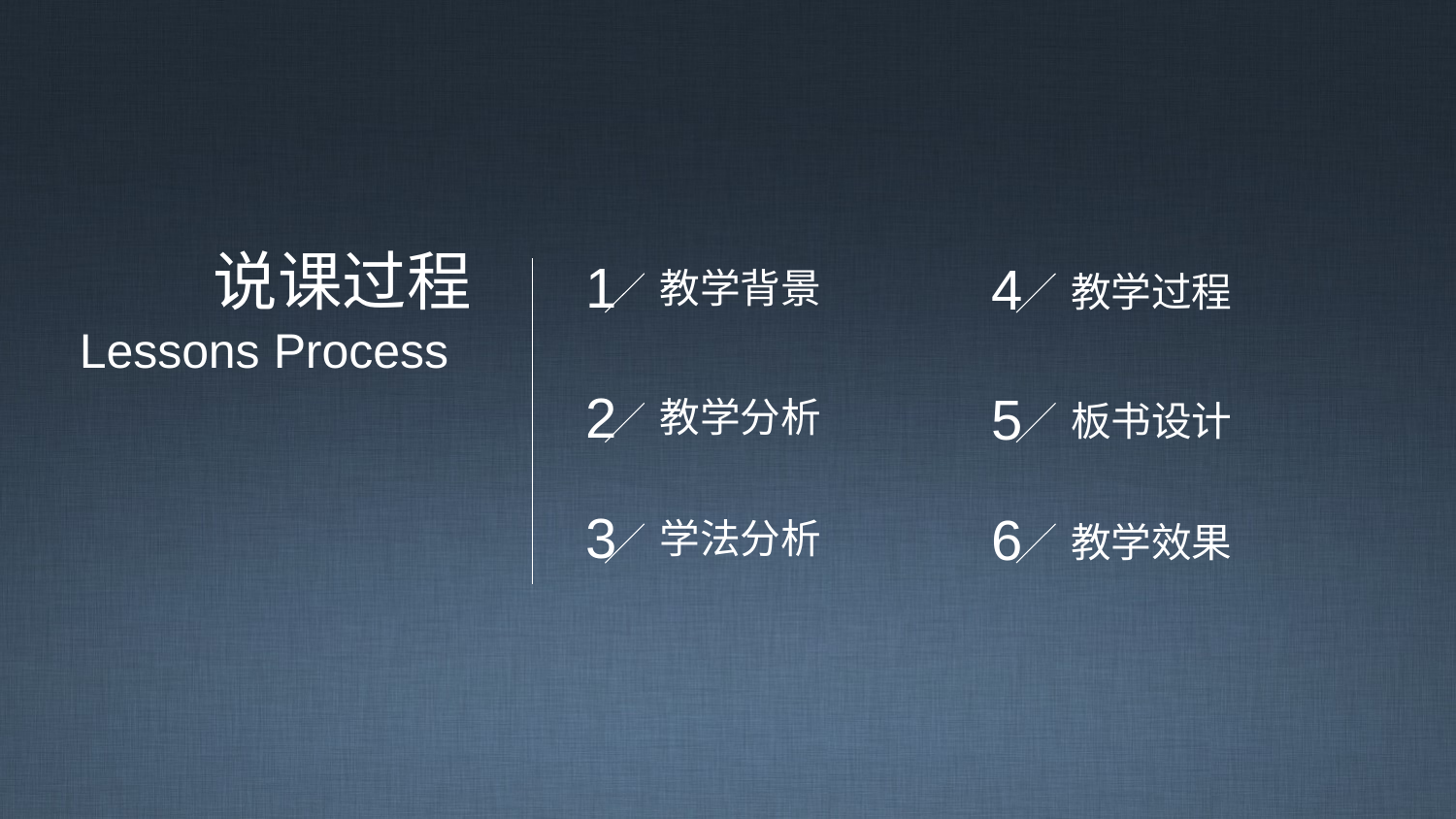

说课过程
Lessons Process
1
4
教学背景
教学过程
2
5
教学分析
板书设计
3
6
学法分析
教学效果